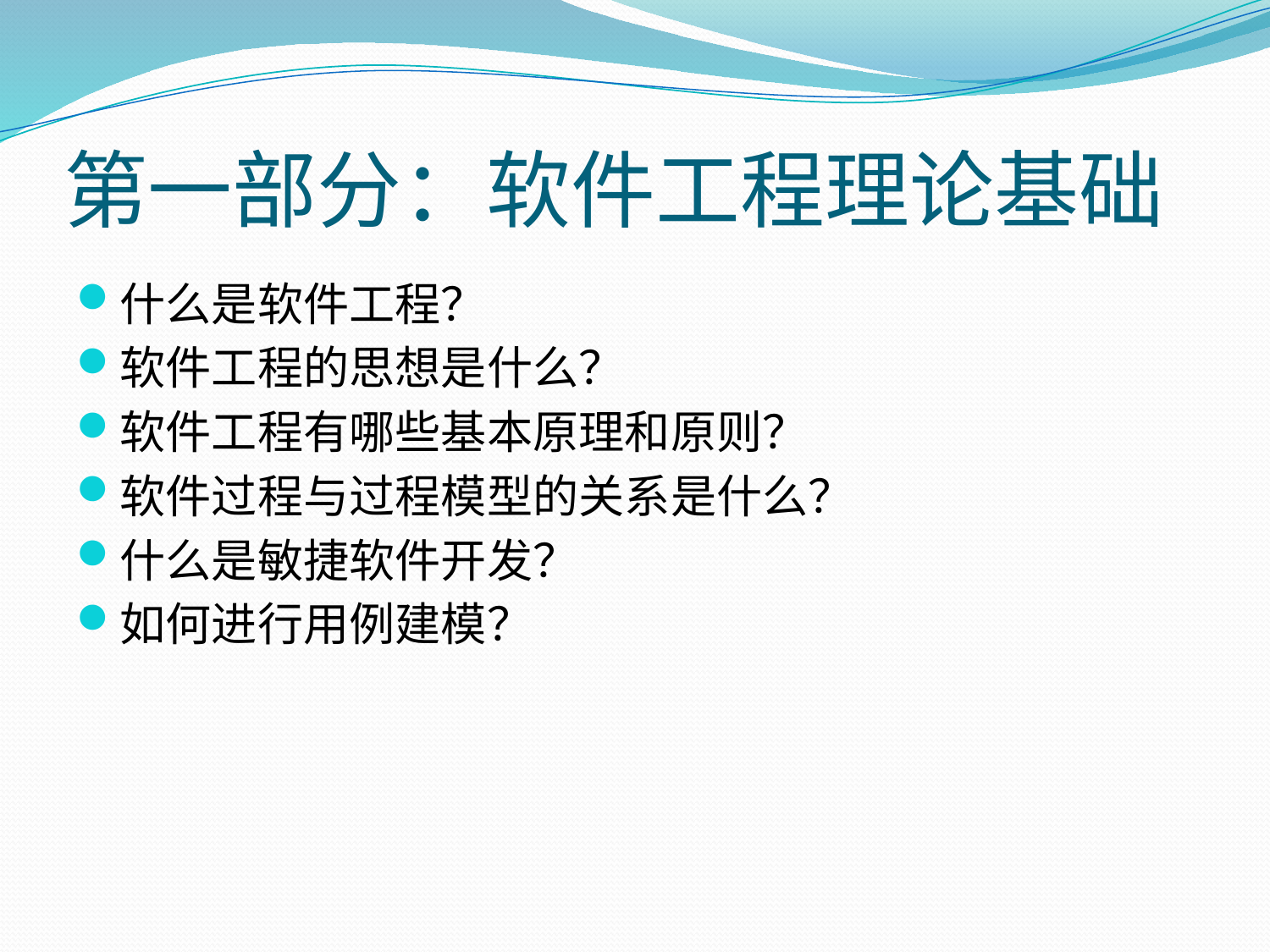

# 第一部分：软件工程理论基础
什么是软件工程？
软件工程的思想是什么？
软件工程有哪些基本原理和原则？
软件过程与过程模型的关系是什么？
什么是敏捷软件开发？
如何进行用例建模？